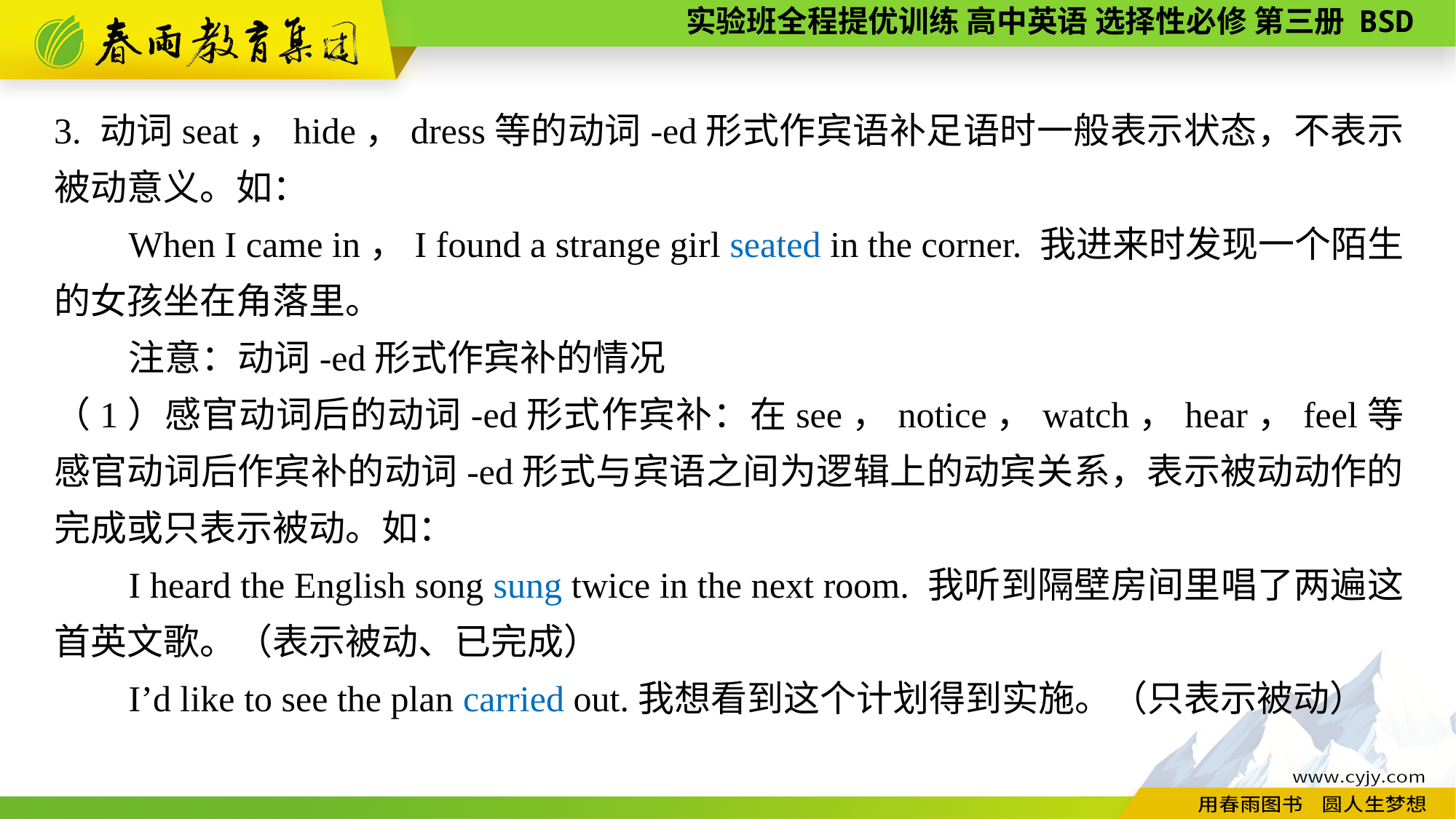

3. 动词seat，hide，dress等的动词-ed形式作宾语补足语时一般表示状态，不表示被动意义。如：
When I came in，I found a strange girl seated in the corner. 我进来时发现一个陌生的女孩坐在角落里。
注意：动词-ed形式作宾补的情况
（1）感官动词后的动词-ed形式作宾补：在see，notice，watch，hear，feel等感官动词后作宾补的动词-ed形式与宾语之间为逻辑上的动宾关系，表示被动动作的完成或只表示被动。如：
I heard the English song sung twice in the next room. 我听到隔壁房间里唱了两遍这首英文歌。（表示被动、已完成）
I’d like to see the plan carried out.我想看到这个计划得到实施。（只表示被动）